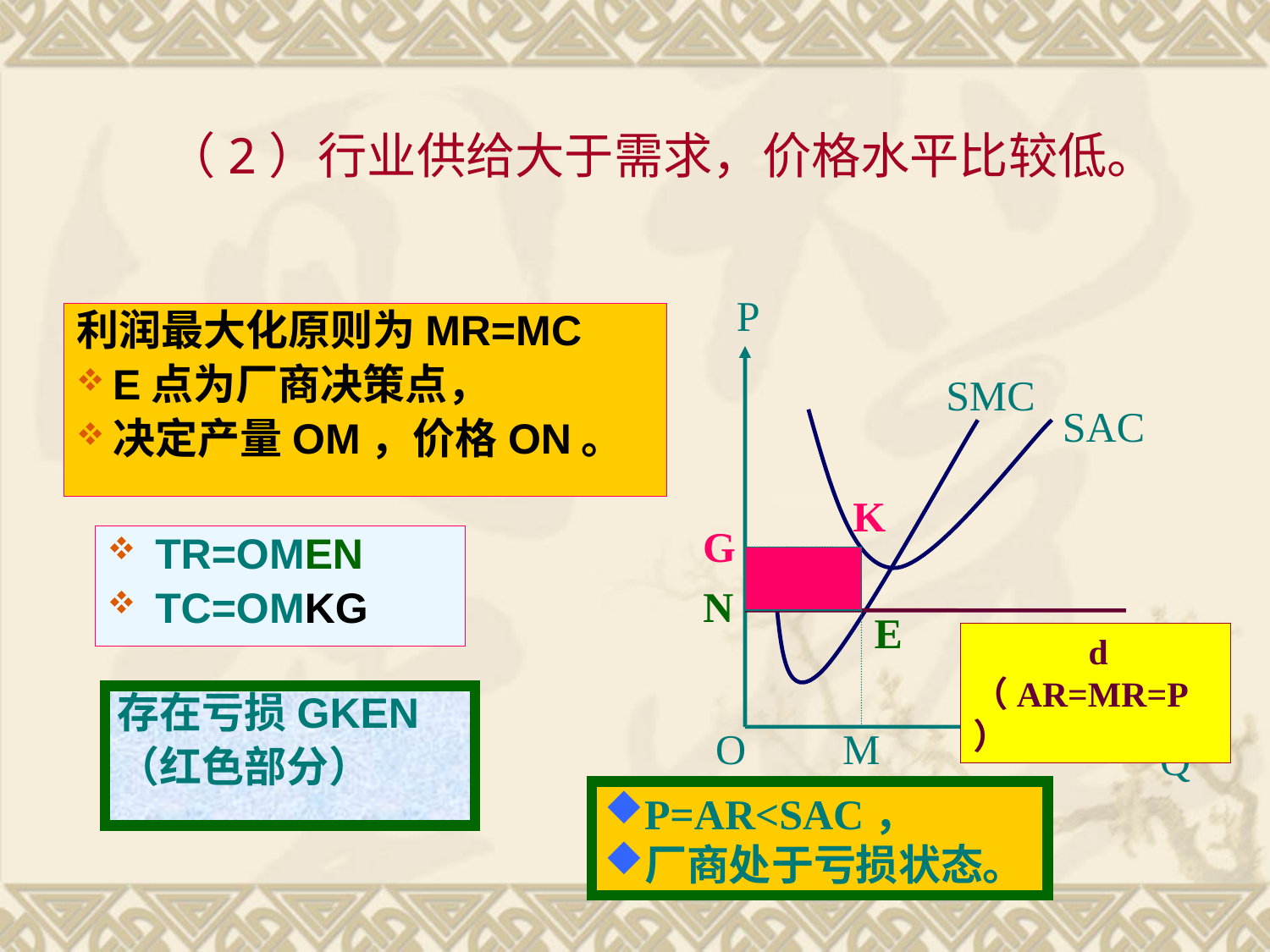

# （2）行业供给大于需求，价格水平比较低。
P
利润最大化原则为MR=MC
E点为厂商决策点，
决定产量OM，价格ON。

SMC
SAC

K
G
TR=OMEN
TC=OMKG

N
E

             d
（AR=MR=P）
存在亏损GKEN
（红色部分）
O
M

Q
P=AR<SAC，
厂商处于亏损状态。